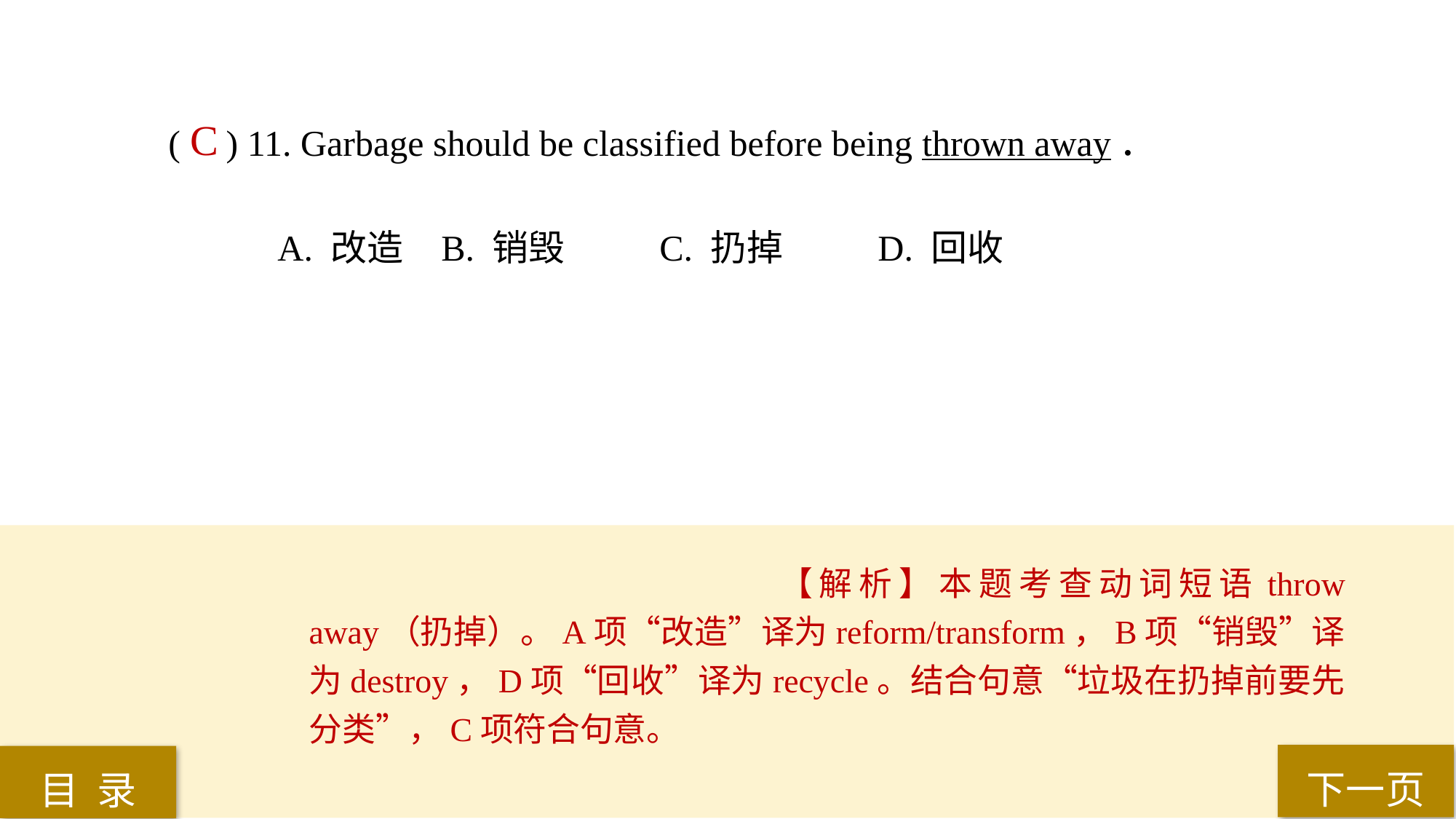

(     ) 11. Garbage should be classified before being thrown away．

A. 改造 	B. 销毁 	C. 扔掉 	D. 回收
C
【解析】本题考查动词短语throw away（扔掉）。A项“改造”译为reform/transform，B项“销毁”译为destroy，D项“回收”译为recycle。结合句意“垃圾在扔掉前要先分类”，C项符合句意。